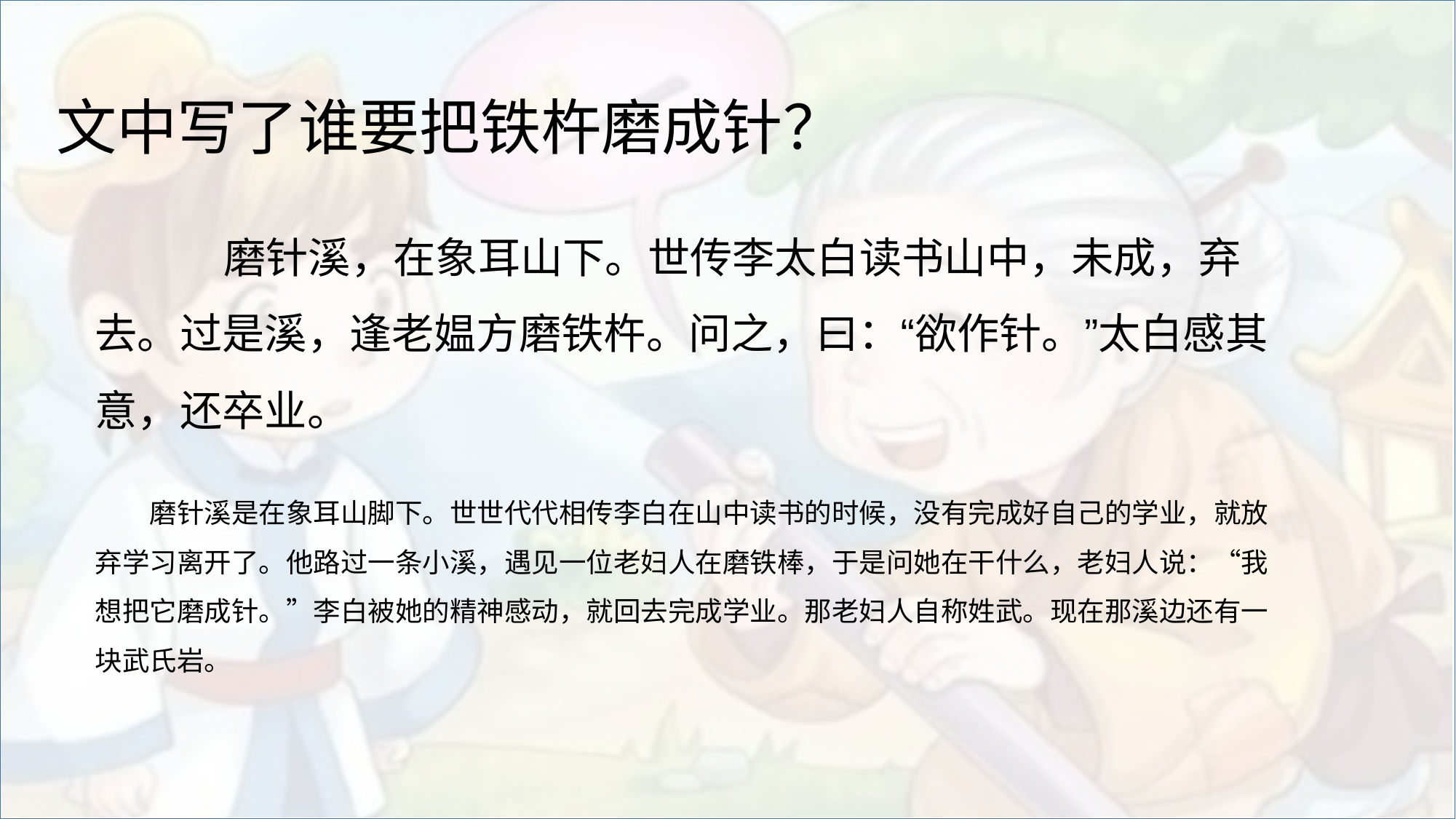

文中写了谁要把铁杵磨成针？
          磨针溪，在象耳山下。世传李太白读书山中，未成，弃去。过是溪，逢老媪方磨铁杵。问之，曰：“欲作针。”太白感其意，还卒业。
磨针溪是在象耳山脚下。世世代代相传李白在山中读书的时候，没有完成好自己的学业，就放弃学习离开了。他路过一条小溪，遇见一位老妇人在磨铁棒，于是问她在干什么，老妇人说：“我想把它磨成针。”李白被她的精神感动，就回去完成学业。那老妇人自称姓武。现在那溪边还有一块武氏岩。